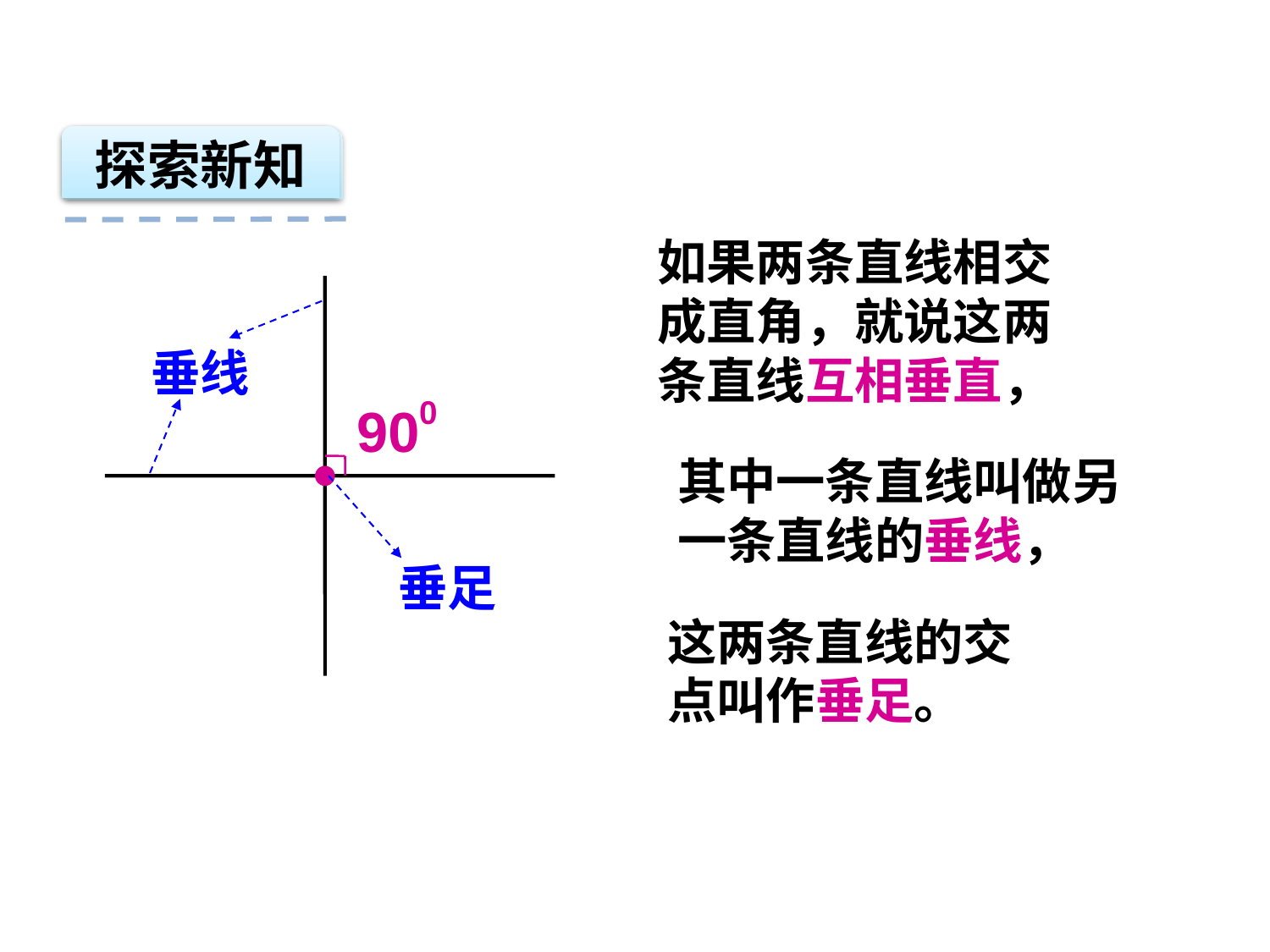

探索新知

如果两条直线相交成直角，就说这两条直线互相垂直，

垂线
900

其中一条直线叫做另一条直线的垂线，

垂足
这两条直线的交点叫作垂足。